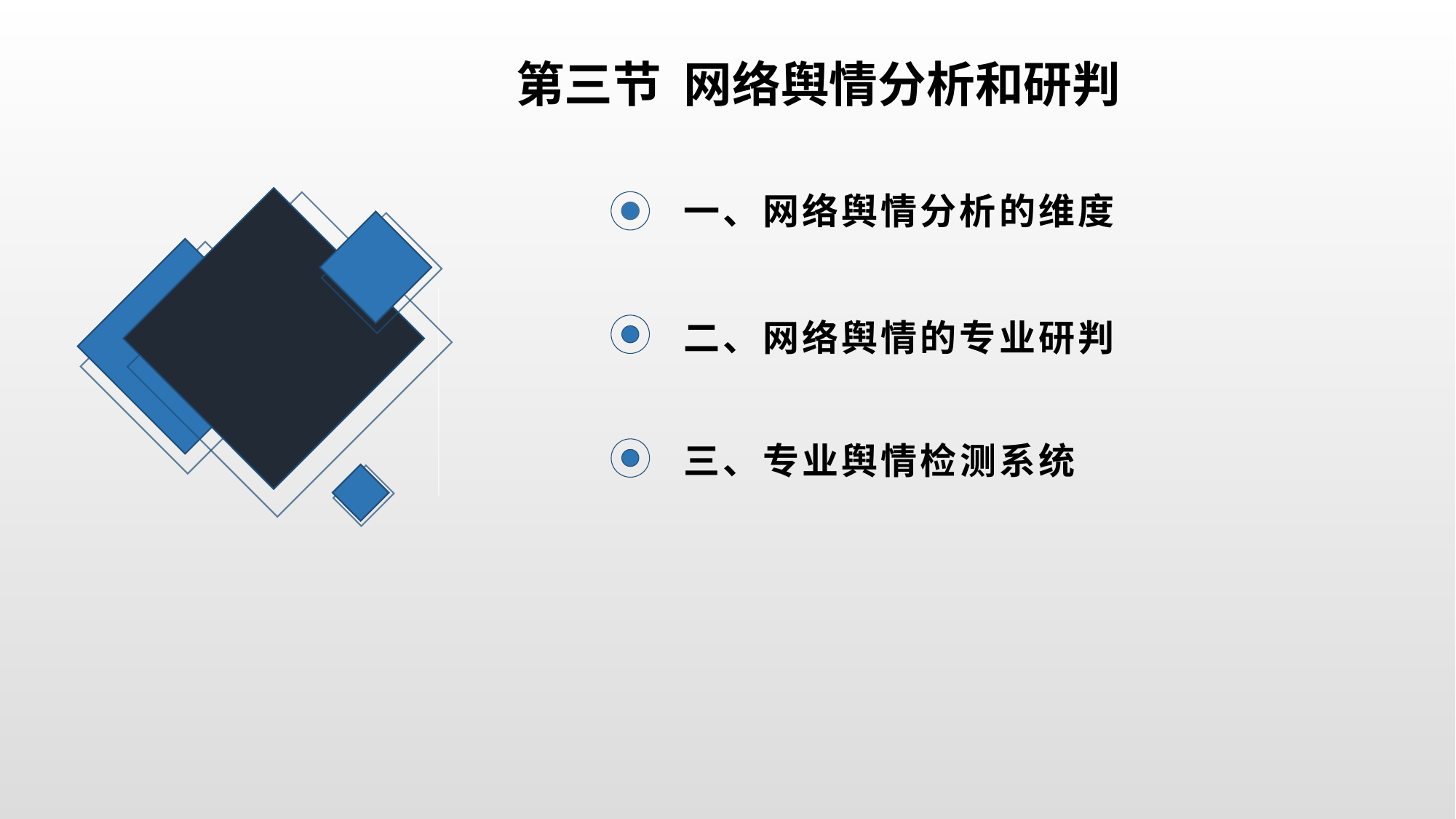

第三节  网络舆情分析和研判
一、网络舆情分析的维度

二、网络舆情的专业研判

三、专业舆情检测系统